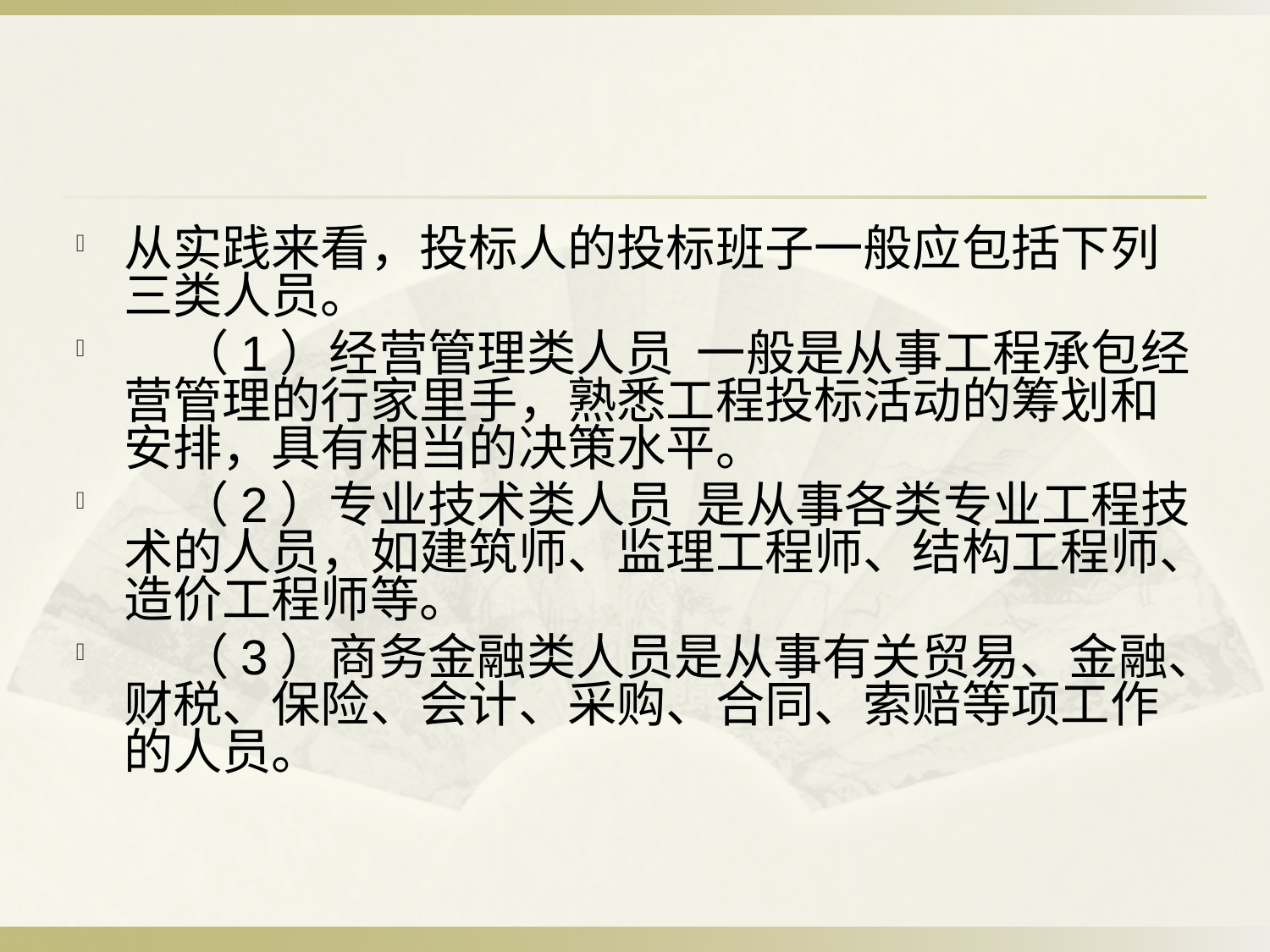

#
从实践来看，投标人的投标班子一般应包括下列三类人员。
    （1）经营管理类人员  一般是从事工程承包经营管理的行家里手，熟悉工程投标活动的筹划和安排，具有相当的决策水平。
    （2）专业技术类人员  是从事各类专业工程技术的人员，如建筑师、监理工程师、结构工程师、造价工程师等。
    （3）商务金融类人员是从事有关贸易、金融、财税、保险、会计、采购、合同、索赔等项工作的人员。